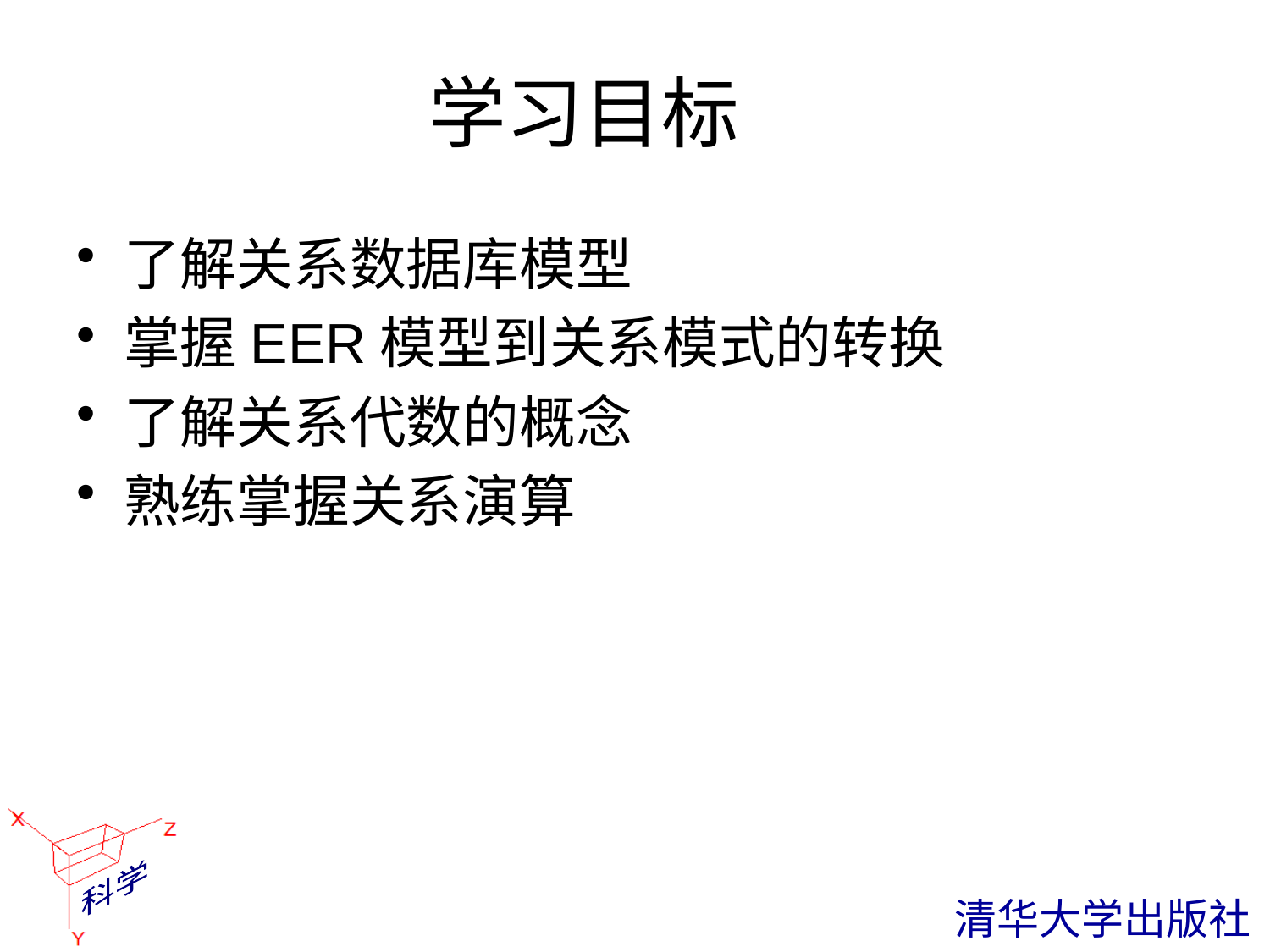

# 学习目标
了解关系数据库模型
掌握EER模型到关系模式的转换
了解关系代数的概念
熟练掌握关系演算
      清华大学出版社